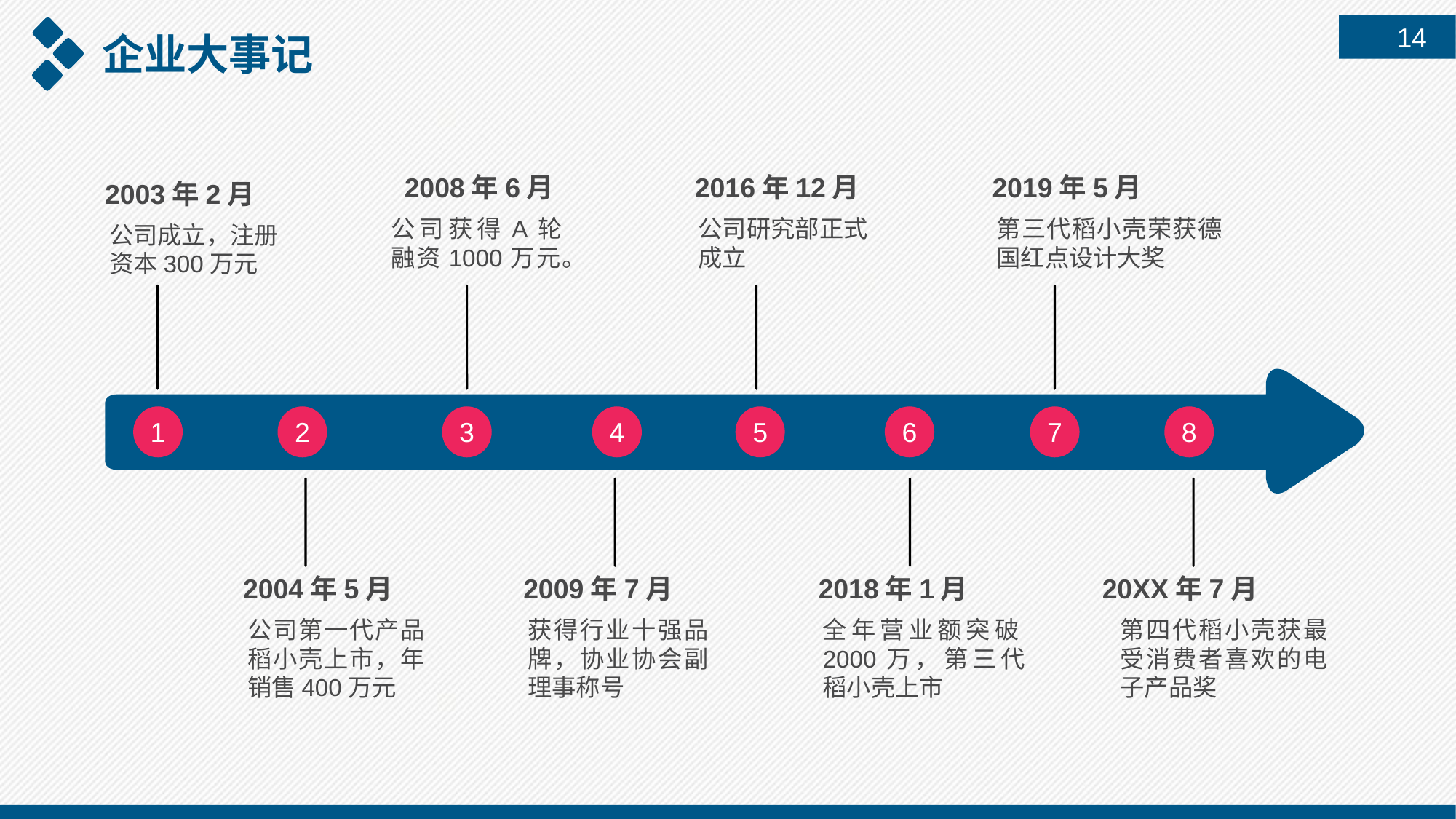

14

企业大事记

2008年6月
2016年12月
2019年5月
2003年2月
公司获得A轮融资1000万元。
公司研究部正式成立
第三代稻小壳荣获德国红点设计大奖
公司成立，注册资本300万元

1

2

3

4

5

6

7

8

2004年5月
2009年7月
2018年1月
20XX年7月
公司第一代产品稻小壳上市，年销售400万元
获得行业十强品牌，协业协会副理事称号
全年营业额突破2000万，第三代稻小壳上市
第四代稻小壳获最受消费者喜欢的电子产品奖